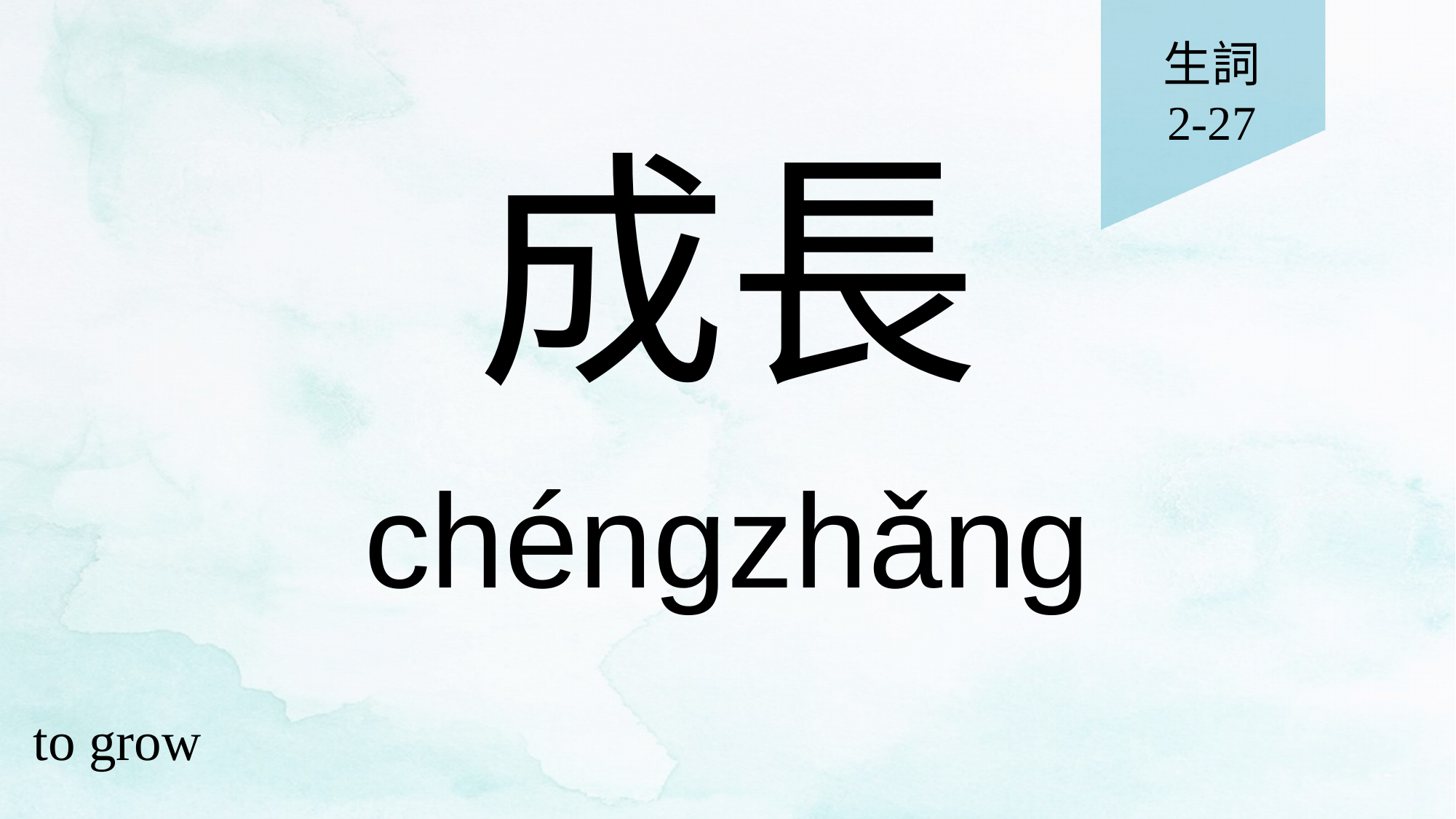

生詞
2-27
# 成長
chéngzhǎng
to grow